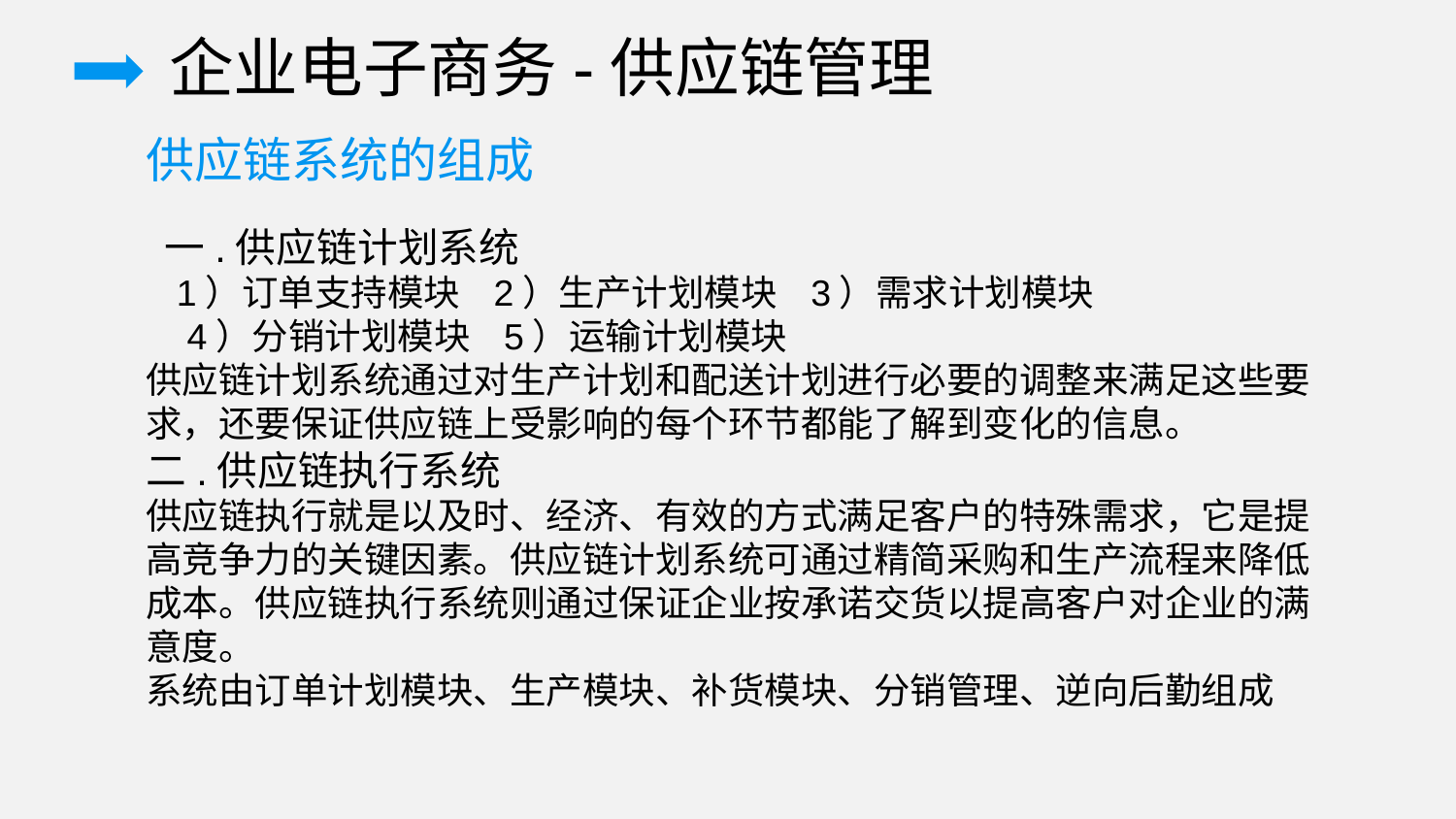

企业电子商务-供应链管理
供应链系统的组成

 一.供应链计划系统
   1）订单支持模块   2）生产计划模块   3）需求计划模块
    4）分销计划模块   5）运输计划模块
供应链计划系统通过对生产计划和配送计划进行必要的调整来满足这些要求，还要保证供应链上受影响的每个环节都能了解到变化的信息。
二.供应链执行系统
供应链执行就是以及时、经济、有效的方式满足客户的特殊需求，它是提高竞争力的关键因素。供应链计划系统可通过精简采购和生产流程来降低成本。供应链执行系统则通过保证企业按承诺交货以提高客户对企业的满意度。
系统由订单计划模块、生产模块、补货模块、分销管理、逆向后勤组成